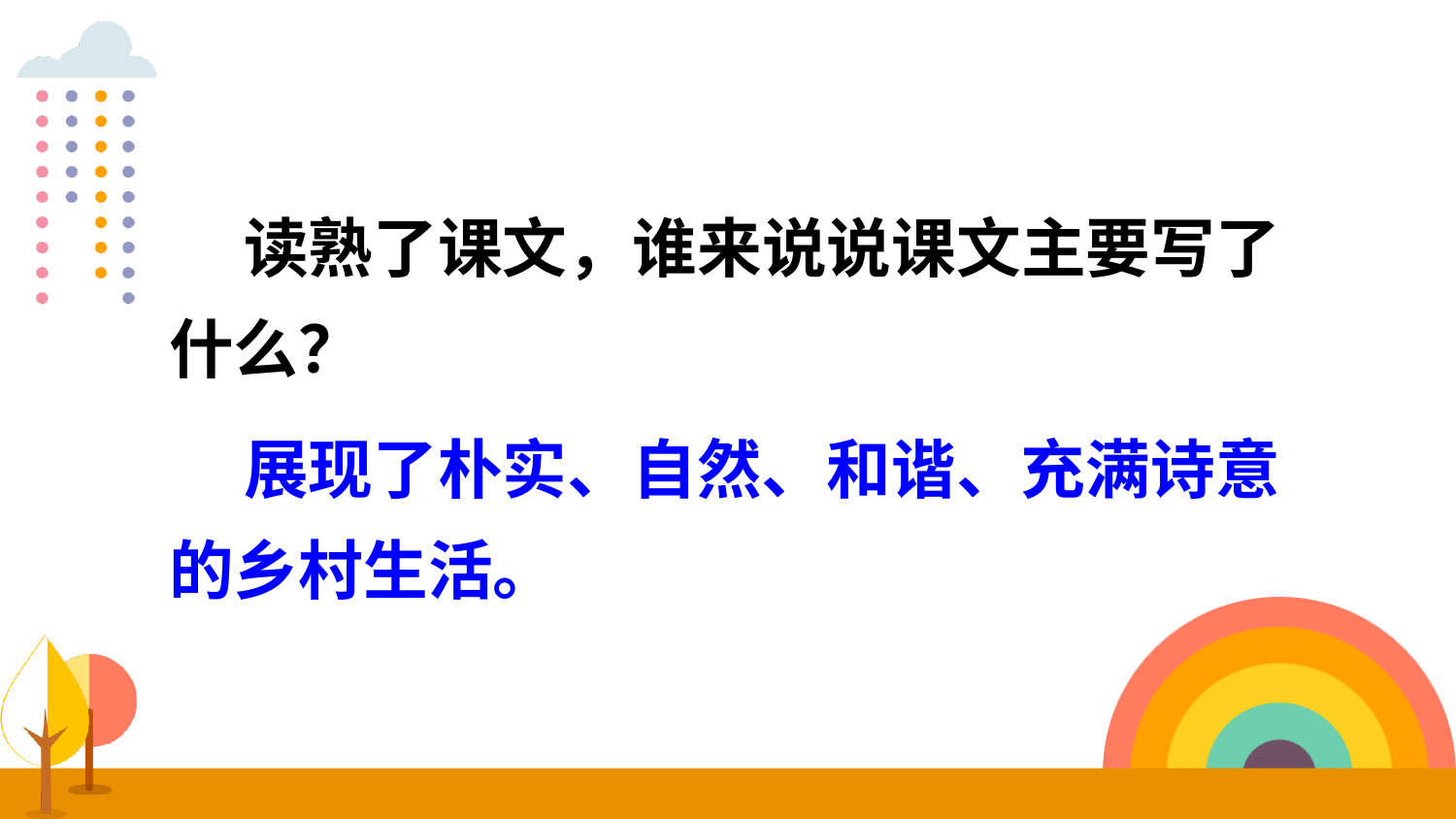

读熟了课文，谁来说说课文主要写了什么？
    展现了朴实、自然、和谐、充满诗意的乡村生活。